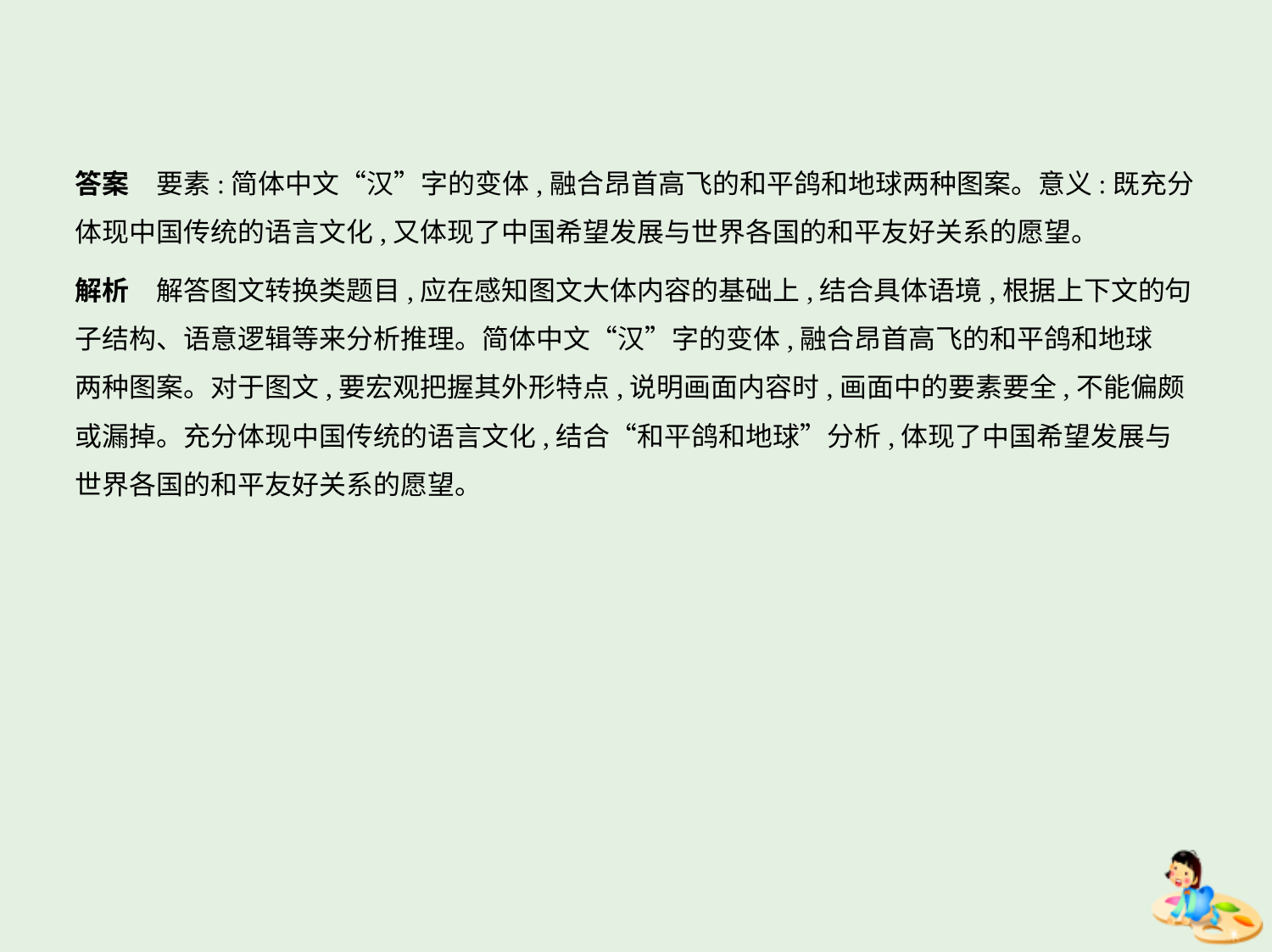

答案　要素:简体中文“汉”字的变体,融合昂首高飞的和平鸽和地球两种图案。意义:既充分
体现中国传统的语言文化,又体现了中国希望发展与世界各国的和平友好关系的愿望。
解析　解答图文转换类题目,应在感知图文大体内容的基础上,结合具体语境,根据上下文的句
子结构、语意逻辑等来分析推理。简体中文“汉”字的变体,融合昂首高飞的和平鸽和地球
两种图案。对于图文,要宏观把握其外形特点,说明画面内容时,画面中的要素要全,不能偏颇
或漏掉。充分体现中国传统的语言文化,结合“和平鸽和地球”分析,体现了中国希望发展与
世界各国的和平友好关系的愿望。